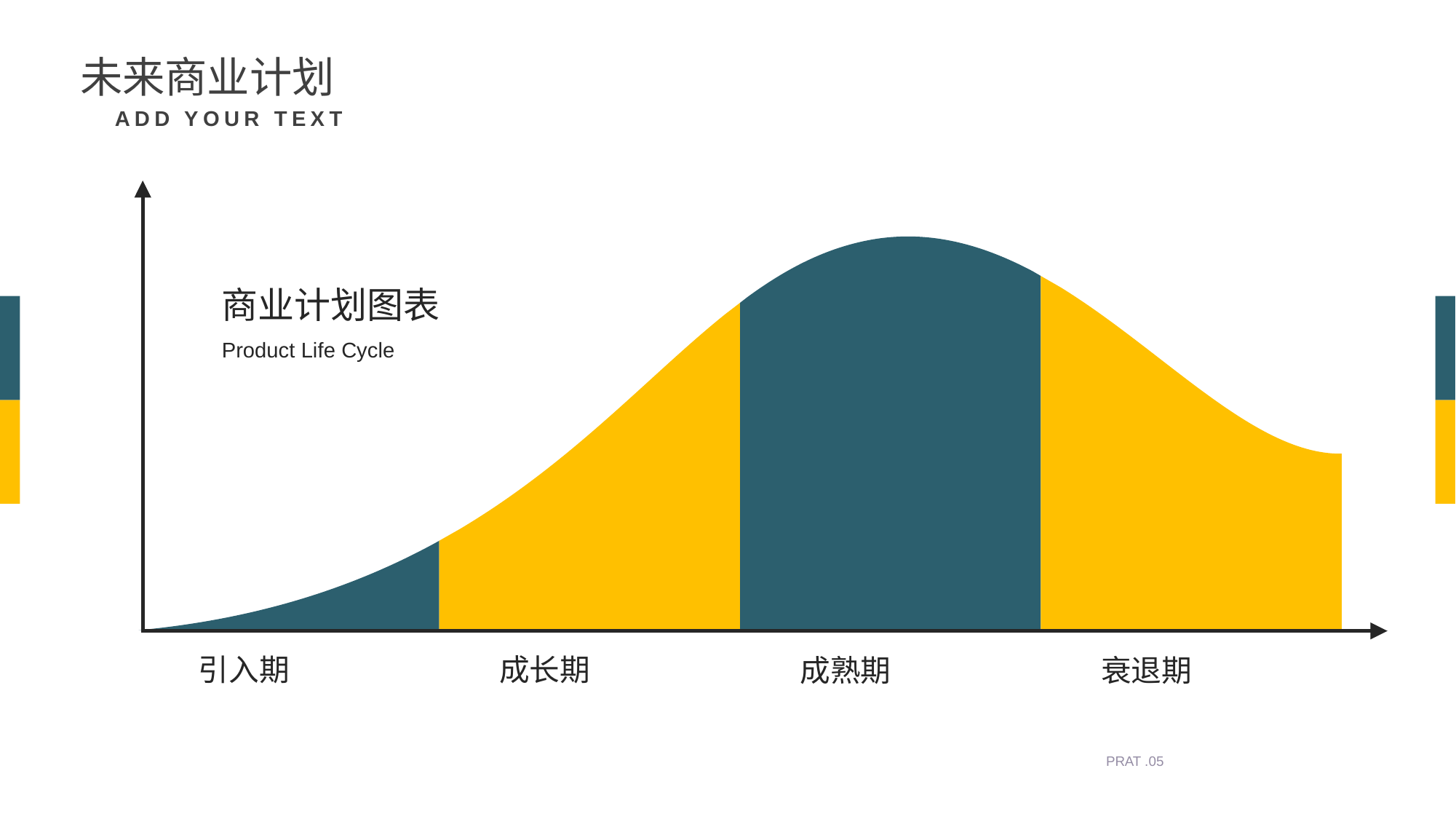

未来商业计划
ADD YOUR TEXT

商业计划图表

Product Life Cycle

引入期
成长期
成熟期
衰退期
PRAT .05